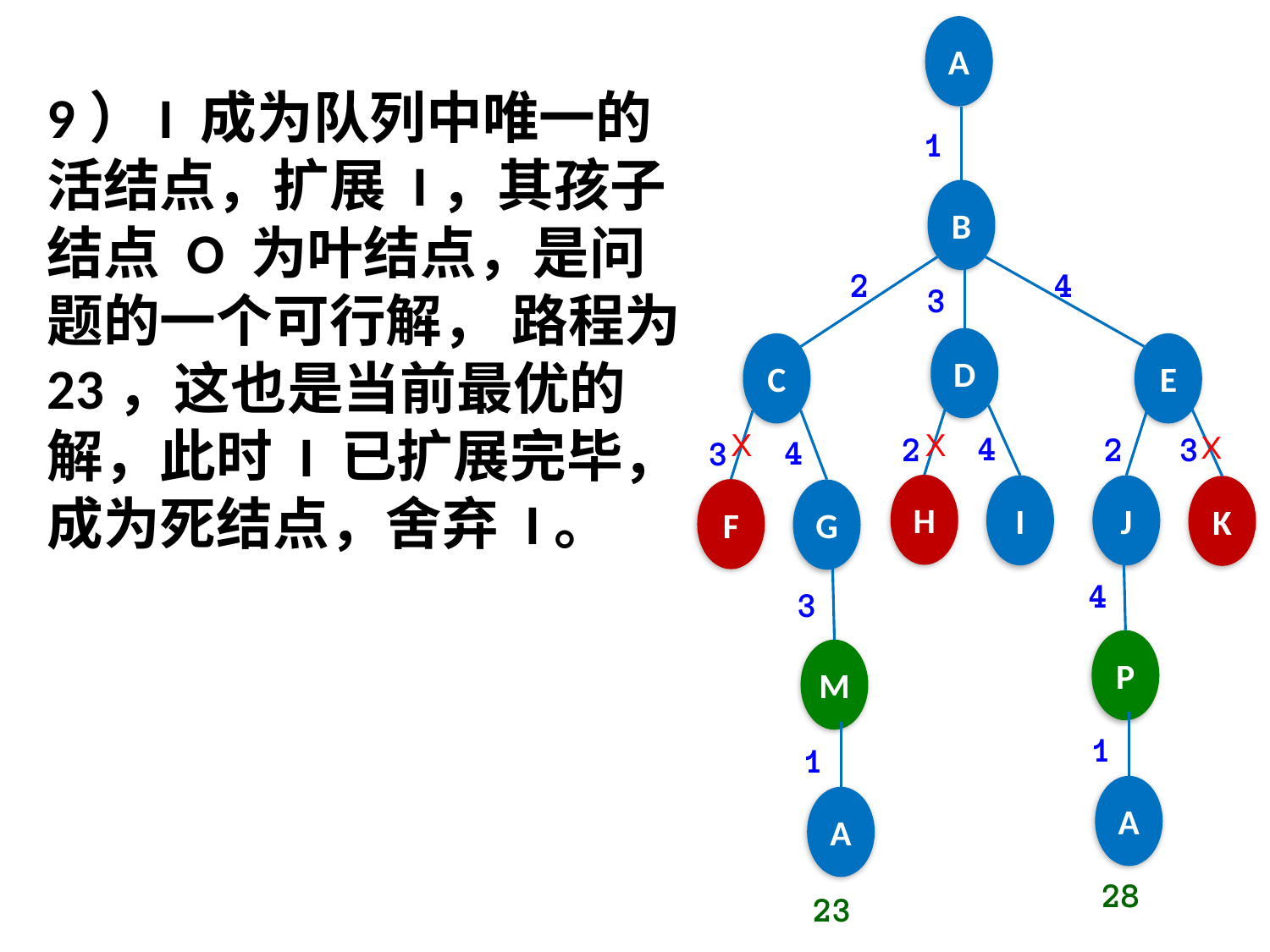

A
9）I 成为队列中唯一的活结点，扩展 I，其孩子结点 O 为叶结点，是问题的一个可行解， 路程为 23，这也是当前最优的解，此时 I 已扩展完毕，成为死结点，舍弃 I。
1
B
2
4
3
D
C
E
X
X
4
3
2
2
X
4
3
H
J
I
K
F
G
4
3
P
M
1
1
A
A
28
23